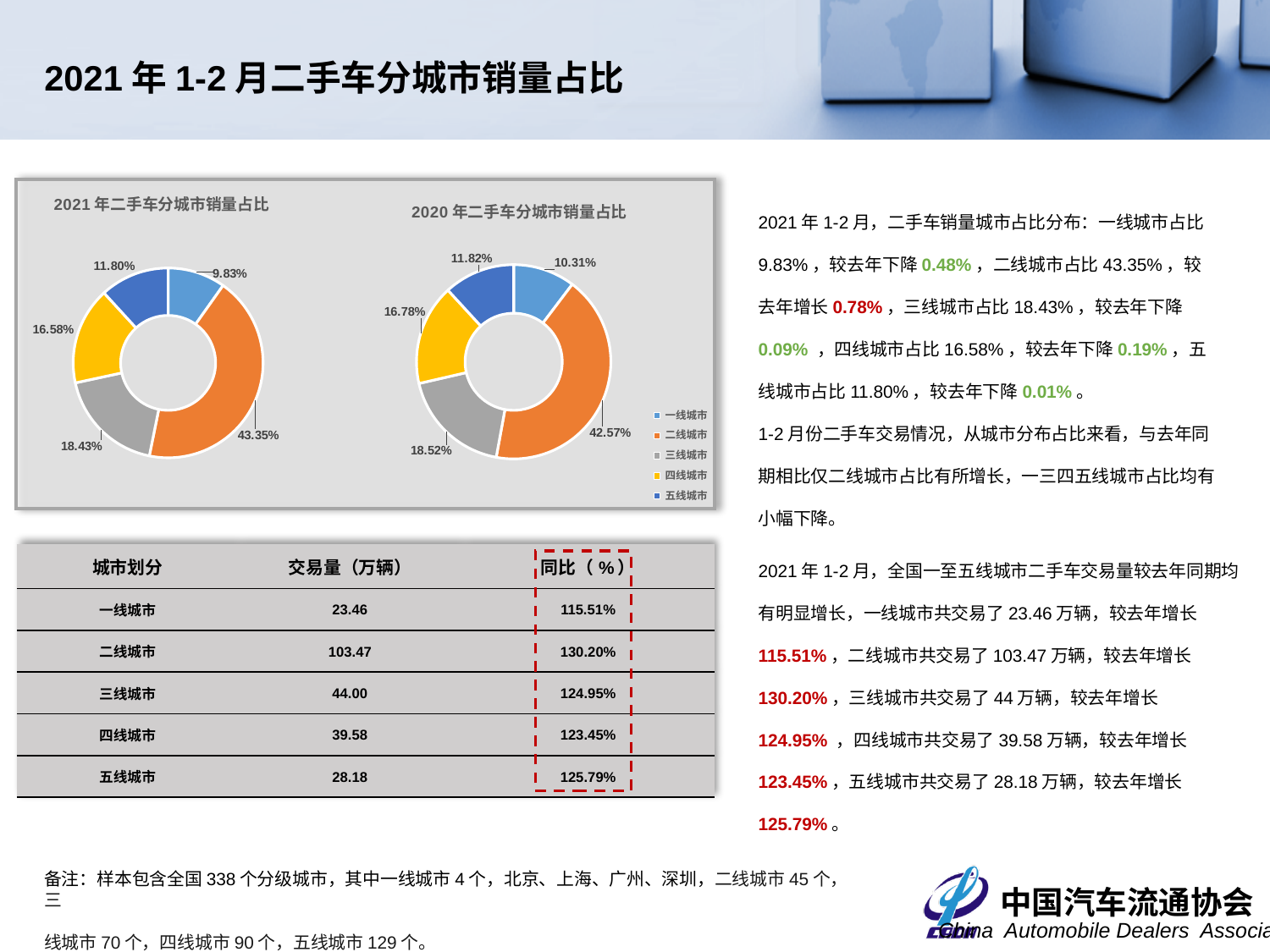

2021年1-2月二手车分城市销量占比

### Chart: 2021年二手车分城市销量占比

| Category |  |
|---|---|
| 一线城市 | 0.09828986601387832 |
| 二线城市 | 0.43349481270390033 |
| 三线城市 | 0.18432612492663045 |
| 四线城市 | 0.16583929960714552 |
| 五线城市 | 0.11804989674844536 |

### Chart: 2020年二手车分城市销量占比

| Category |  |
|---|---|
| 一线城市 | 0.10310121936782289 |
| 二线城市 | 0.42569054102048065 |
| 三线城市 | 0.18523783591807744 |
| 四线城市 | 0.16777838285781935 |
| 五线城市 | 0.11819202083579969 |
2021年1-2月，二手车销量城市占比分布：一线城市占比9.83%，较去年下降0.48%，二线城市占比43.35%，较去年增长0.78%，三线城市占比18.43%，较去年下降0.09% ，四线城市占比16.58%，较去年下降0.19%，五线城市占比11.80%，较去年下降0.01%。
1-2月份二手车交易情况，从城市分布占比来看，与去年同期相比仅二线城市占比有所增长，一三四五线城市占比均有小幅下降。
2021年1-2月，全国一至五线城市二手车交易量较去年同期均有明显增长，一线城市共交易了23.46万辆，较去年增长115.51%，二线城市共交易了103.47万辆，较去年增长130.20%，三线城市共交易了44万辆，较去年增长124.95% ，四线城市共交易了39.58万辆，较去年增长123.45%，五线城市共交易了28.18万辆，较去年增长125.79%。
| 城市划分 | 交易量（万辆） | 同比（%） |
| --- | --- | --- |
| 一线城市 | 23.46 | 115.51% |
| 二线城市 | 103.47 | 130.20% |
| 三线城市 | 44.00 | 124.95% |
| 四线城市 | 39.58 | 123.45% |
| 五线城市 | 28.18 | 125.79% |

备注：样本包含全国338个分级城市，其中一线城市4个，北京、上海、广州、深圳，二线城市45个，三

线城市70个，四线城市90个，五线城市129个。